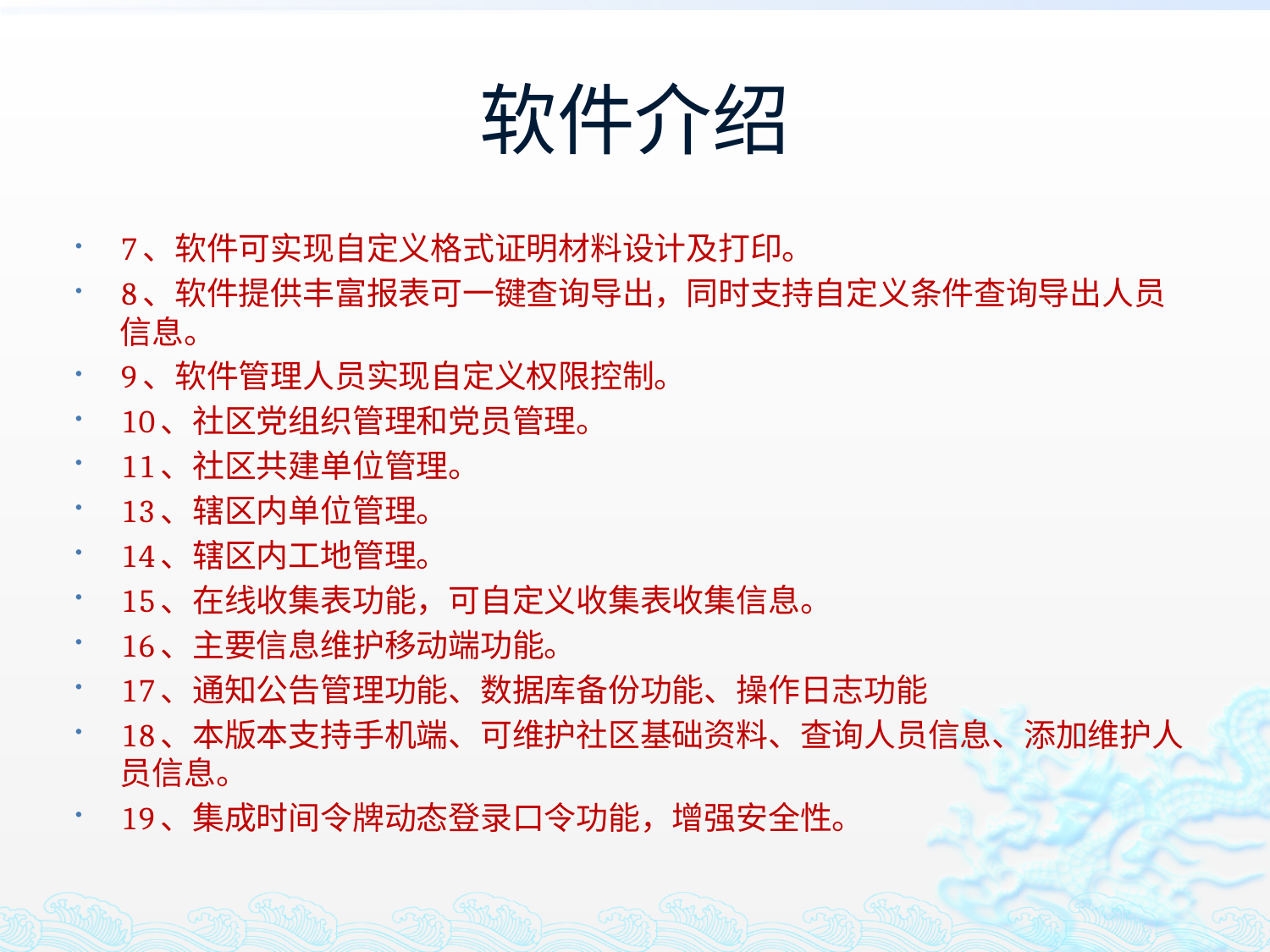

# 软件介绍
7、软件可实现自定义格式证明材料设计及打印。
8、软件提供丰富报表可一键查询导出，同时支持自定义条件查询导出人员信息。
9、软件管理人员实现自定义权限控制。
10、社区党组织管理和党员管理。
11、社区共建单位管理。
13、辖区内单位管理。
14、辖区内工地管理。
15、在线收集表功能，可自定义收集表收集信息。
16、主要信息维护移动端功能。
17、通知公告管理功能、数据库备份功能、操作日志功能
18、本版本支持手机端、可维护社区基础资料、查询人员信息、添加维护人员信息。
19、集成时间令牌动态登录口令功能，增强安全性。